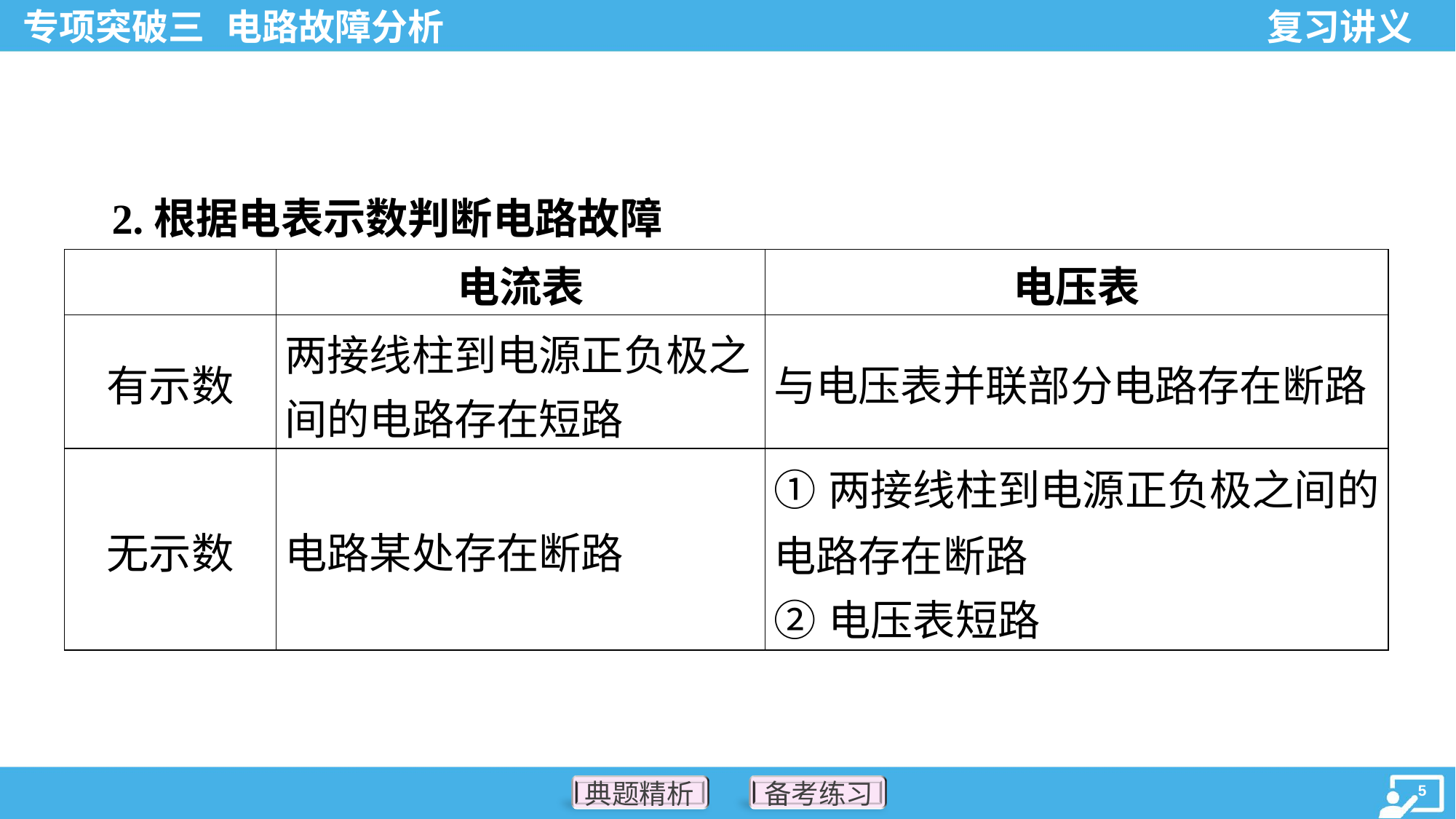

2.根据电表示数判断电路故障
|  | 电流表 | 电压表 |
| --- | --- | --- |
| 有示数 | 两接线柱到电源正负极之 间的电路存在短路 | 与电压表并联部分电路存在断路 |
| 无示数 | 电路某处存在断路 | ①两接线柱到电源正负极之间的 电路存在断路 ②电压表短路 |